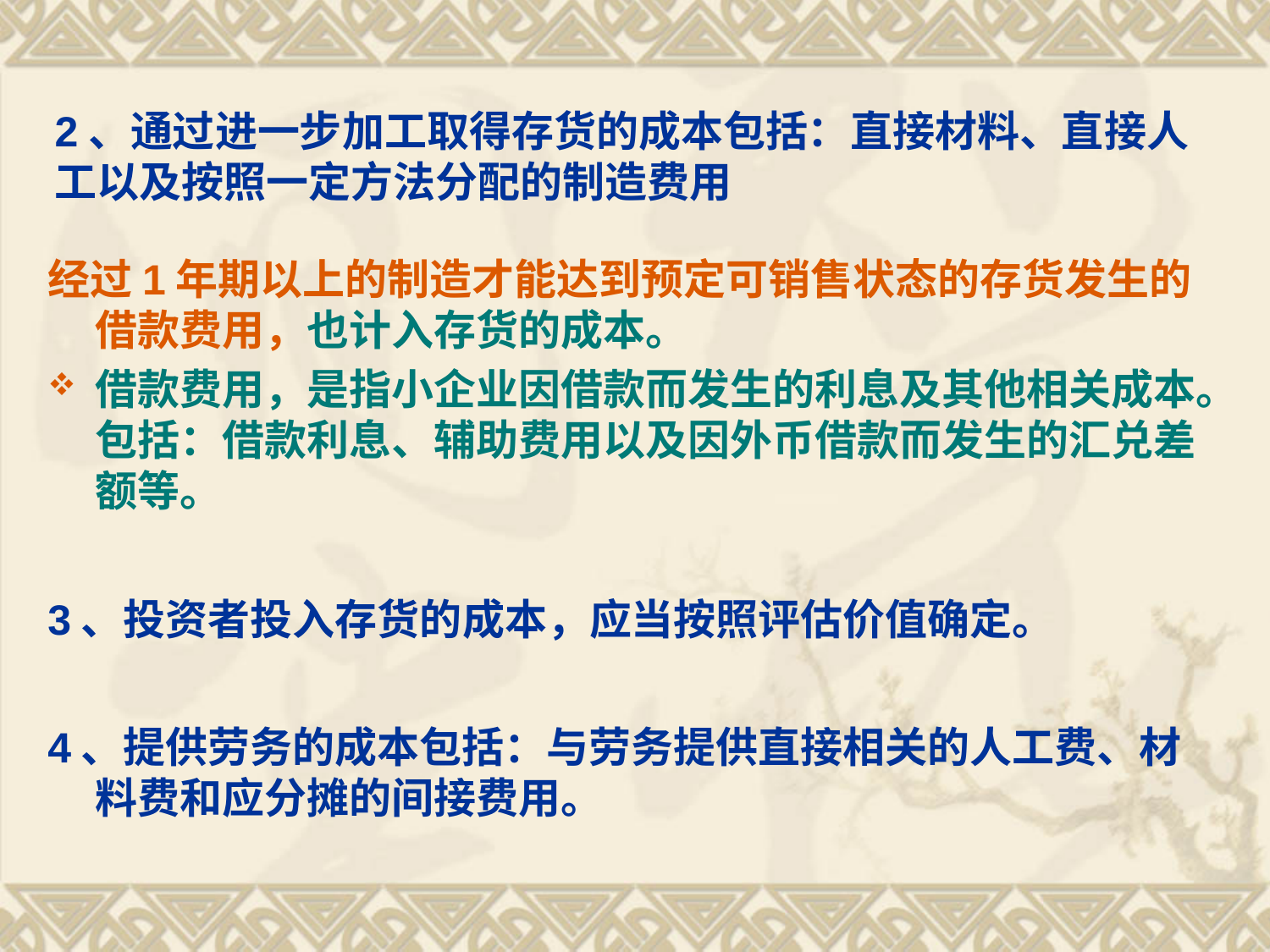

# 2、通过进一步加工取得存货的成本包括：直接材料、直接人工以及按照一定方法分配的制造费用
经过1年期以上的制造才能达到预定可销售状态的存货发生的借款费用，也计入存货的成本。
借款费用，是指小企业因借款而发生的利息及其他相关成本。包括：借款利息、辅助费用以及因外币借款而发生的汇兑差额等。

3、投资者投入存货的成本，应当按照评估价值确定。

4、提供劳务的成本包括：与劳务提供直接相关的人工费、材料费和应分摊的间接费用。